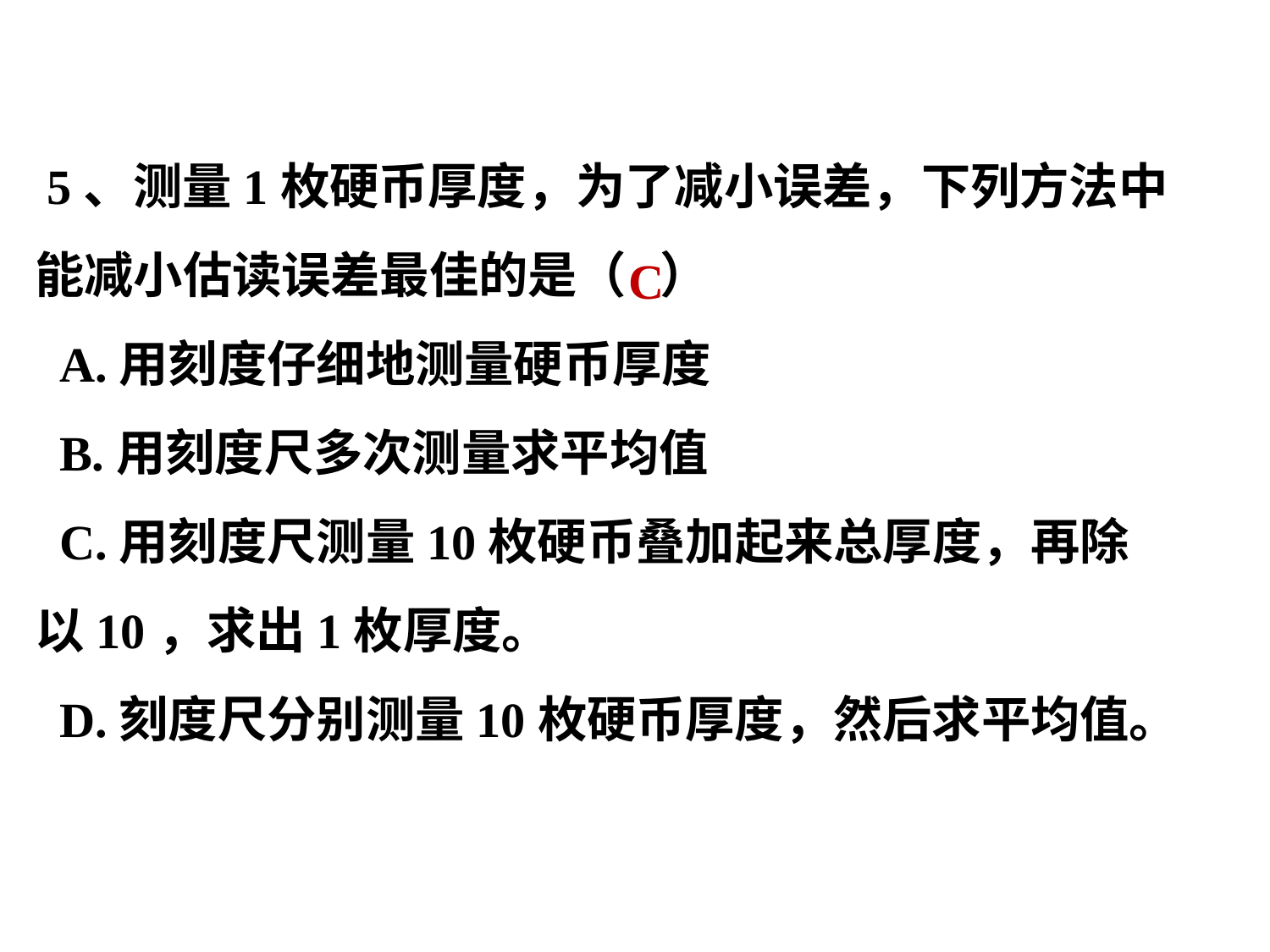

5、测量1枚硬币厚度，为了减小误差，下列方法中能减小估读误差最佳的是（   ）
  A.用刻度仔细地测量硬币厚度
  B.用刻度尺多次测量求平均值
  C.用刻度尺测量10枚硬币叠加起来总厚度，再除以10，求出1枚厚度。
  D.刻度尺分别测量10枚硬币厚度，然后求平均值。
C